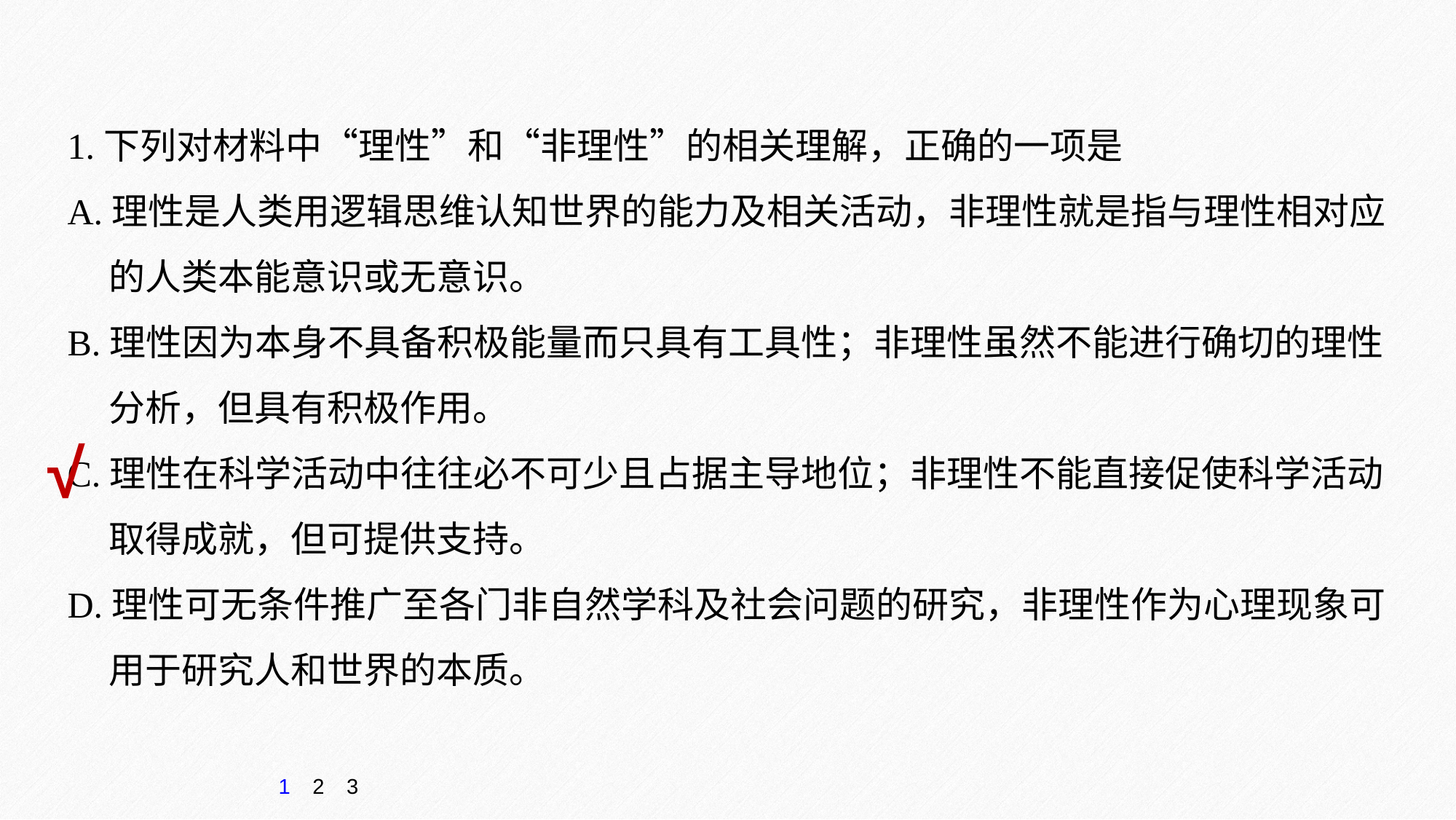

1.下列对材料中“理性”和“非理性”的相关理解，正确的一项是
A.理性是人类用逻辑思维认知世界的能力及相关活动，非理性就是指与理性相对应
    的人类本能意识或无意识。
B.理性因为本身不具备积极能量而只具有工具性；非理性虽然不能进行确切的理性
    分析，但具有积极作用。
C.理性在科学活动中往往必不可少且占据主导地位；非理性不能直接促使科学活动
    取得成就，但可提供支持。
D.理性可无条件推广至各门非自然学科及社会问题的研究，非理性作为心理现象可
    用于研究人和世界的本质。
√
1
2
3